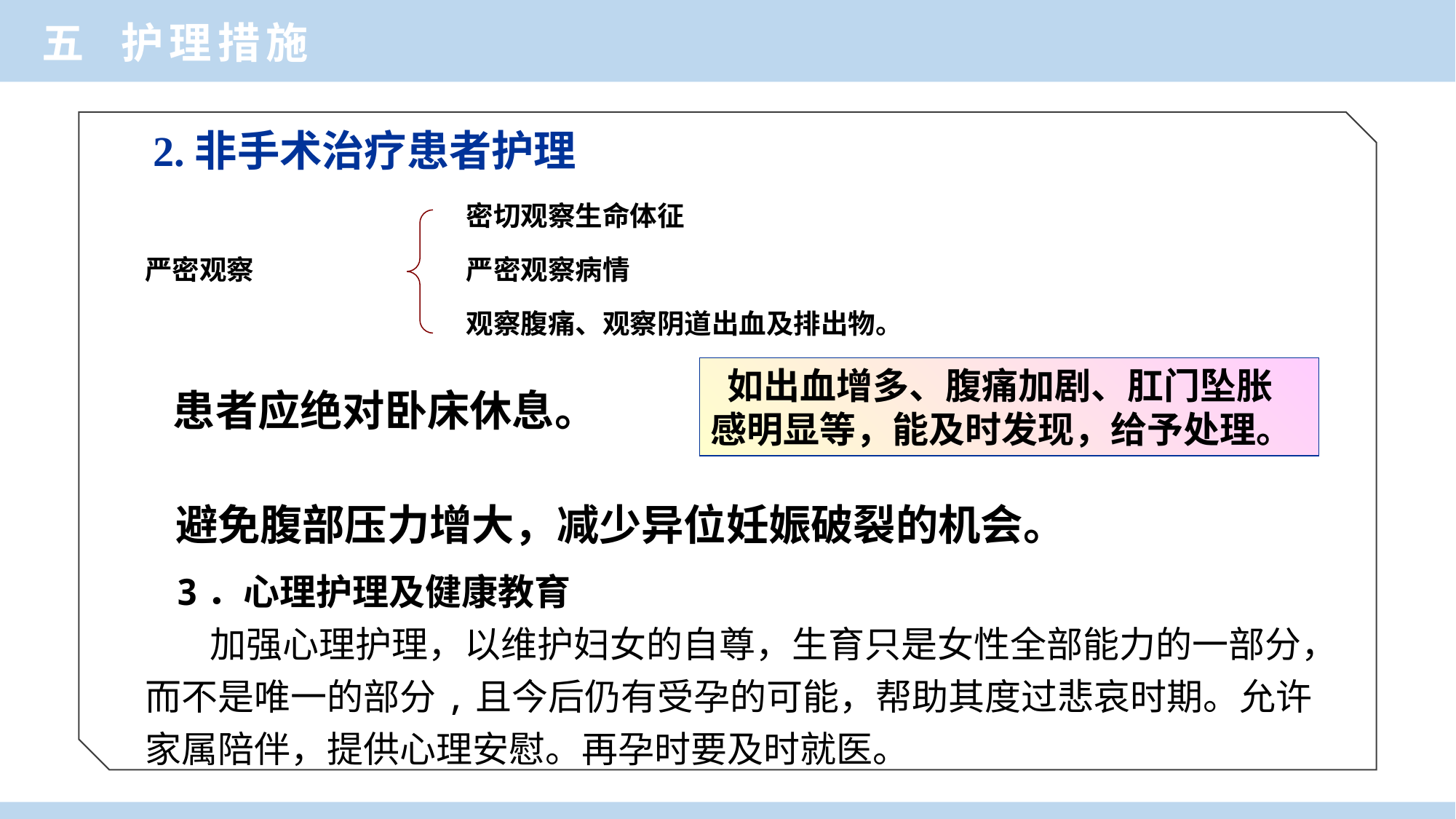

五  护理措施

2.非手术治疗患者护理
密切观察生命体征

严密观察
严密观察病情
观察腹痛、观察阴道出血及排出物。
 如出血增多、腹痛加剧、肛门坠胀感明显等，能及时发现，给予处理。
患者应绝对卧床休息。
避免腹部压力增大，减少异位妊娠破裂的机会。
3．心理护理及健康教育
   加强心理护理，以维护妇女的自尊，生育只是女性全部能力的一部分，而不是唯一的部分,且今后仍有受孕的可能，帮助其度过悲哀时期。允许家属陪伴，提供心理安慰。再孕时要及时就医。